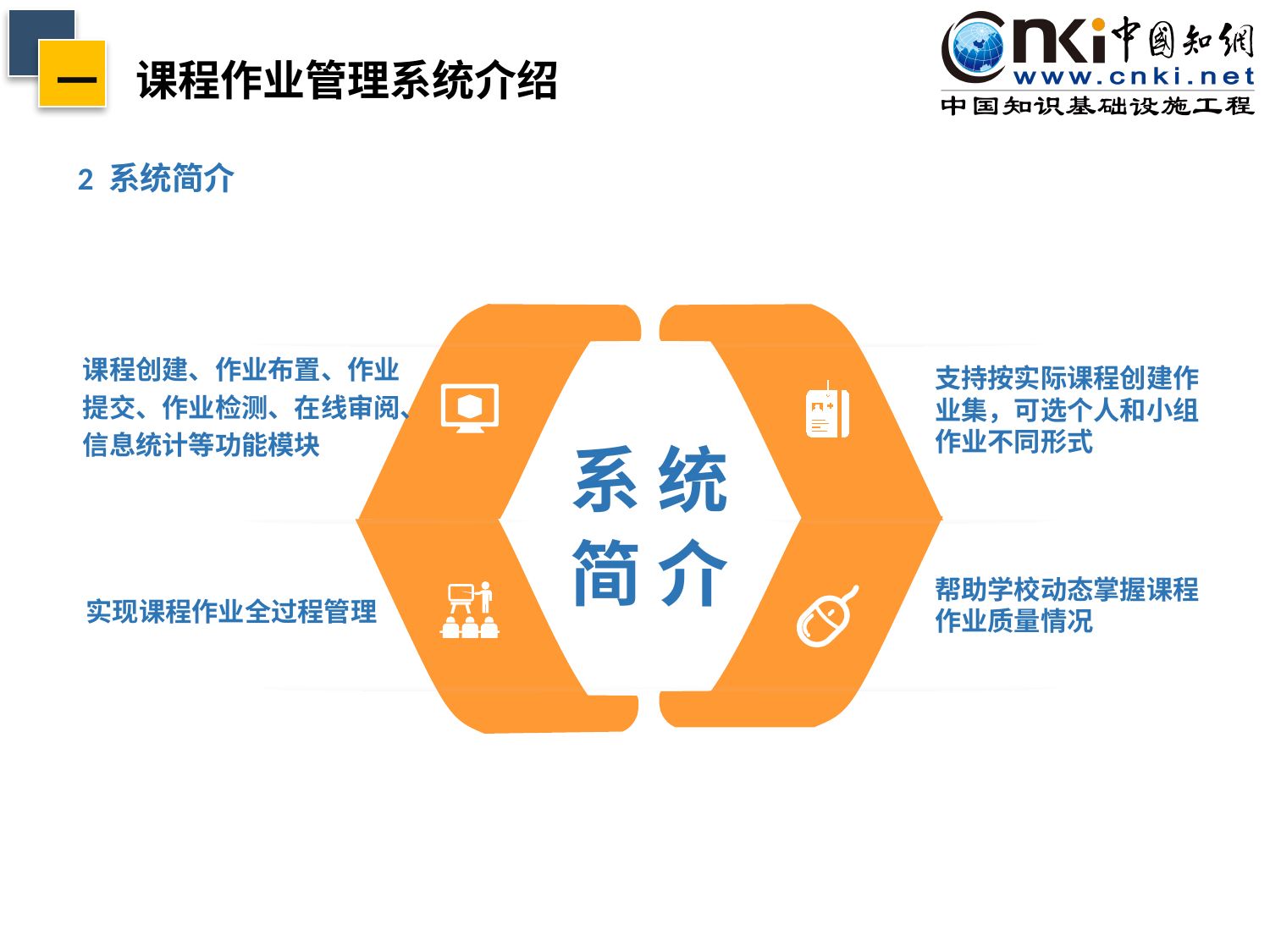

一
课程作业管理系统介绍
01系统概述-系统简介
2 系统简介景

课程创建、作业布置、作业提交、作业检测、在线审阅、信息统计等功能模块

支持按实际课程创建作业集，可选个人和小组作业不同形式

系 统简 介

帮助学校动态掌握课程作业质量情况

实现课程作业全过程管理